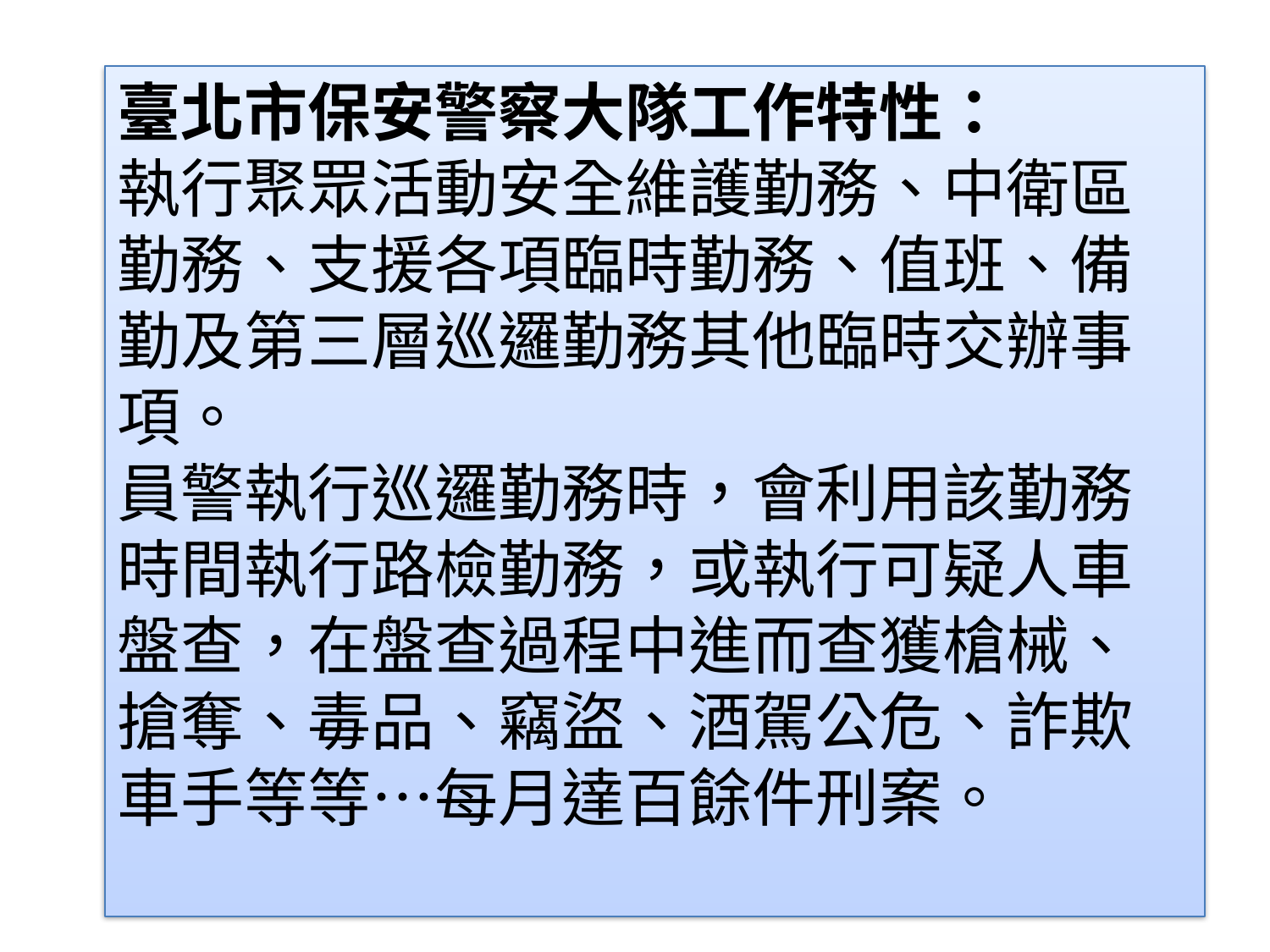

臺北市保安警察大隊工作特性：
執行聚眾活動安全維護勤務、中衛區勤務、支援各項臨時勤務、值班、備勤及第三層巡邏勤務其他臨時交辦事項。
員警執行巡邏勤務時，會利用該勤務時間執行路檢勤務，或執行可疑人車盤查，在盤查過程中進而查獲槍械、搶奪、毒品、竊盜、酒駕公危、詐欺車手等等…每月達百餘件刑案。